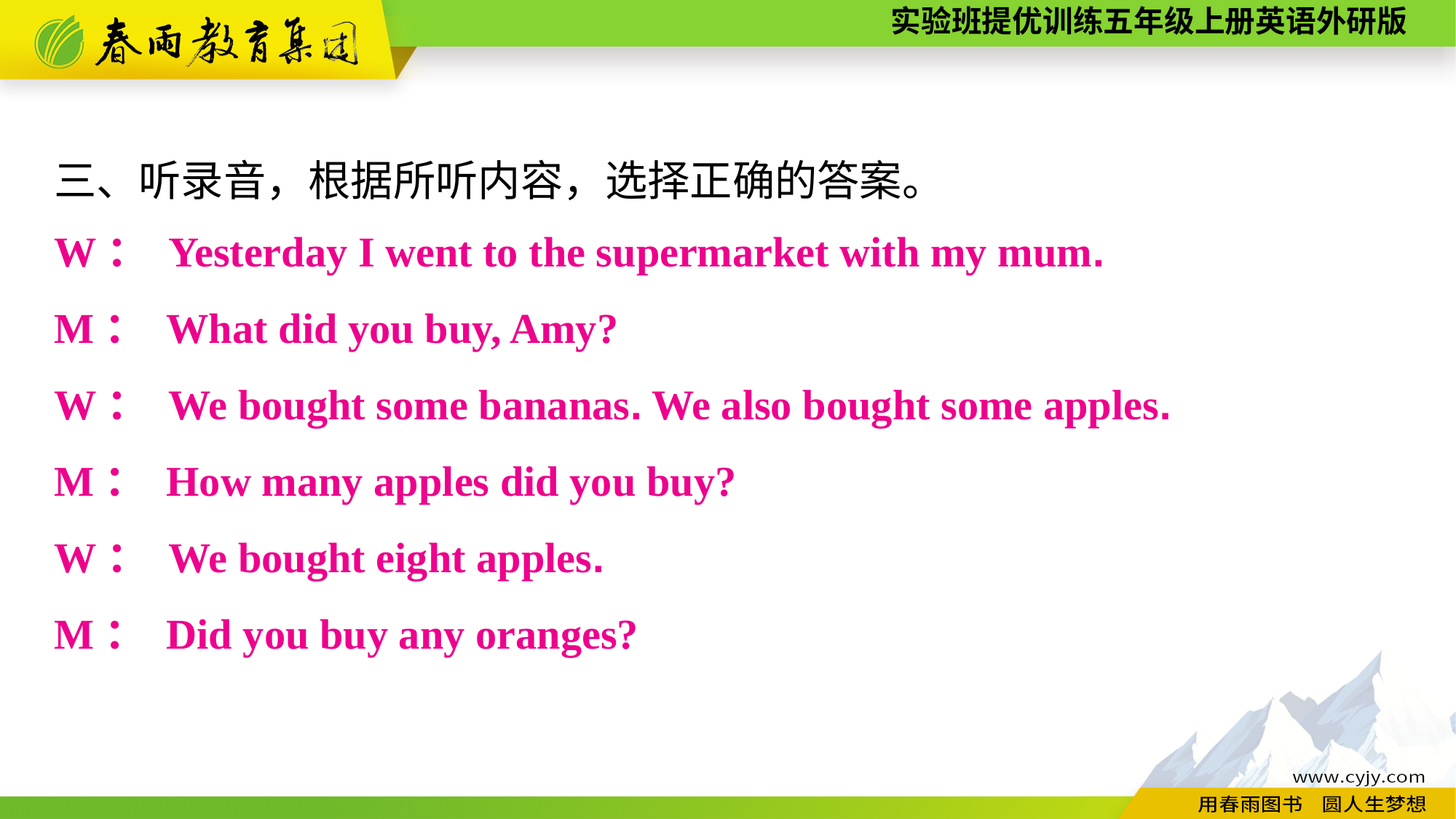

三、听录音，根据所听内容，选择正确的答案。
W： Yesterday I went to the supermarket with my mum.
M： What did you buy, Amy?
W： We bought some bananas. We also bought some apples.
M： How many apples did you buy?
W： We bought eight apples.
M： Did you buy any oranges?